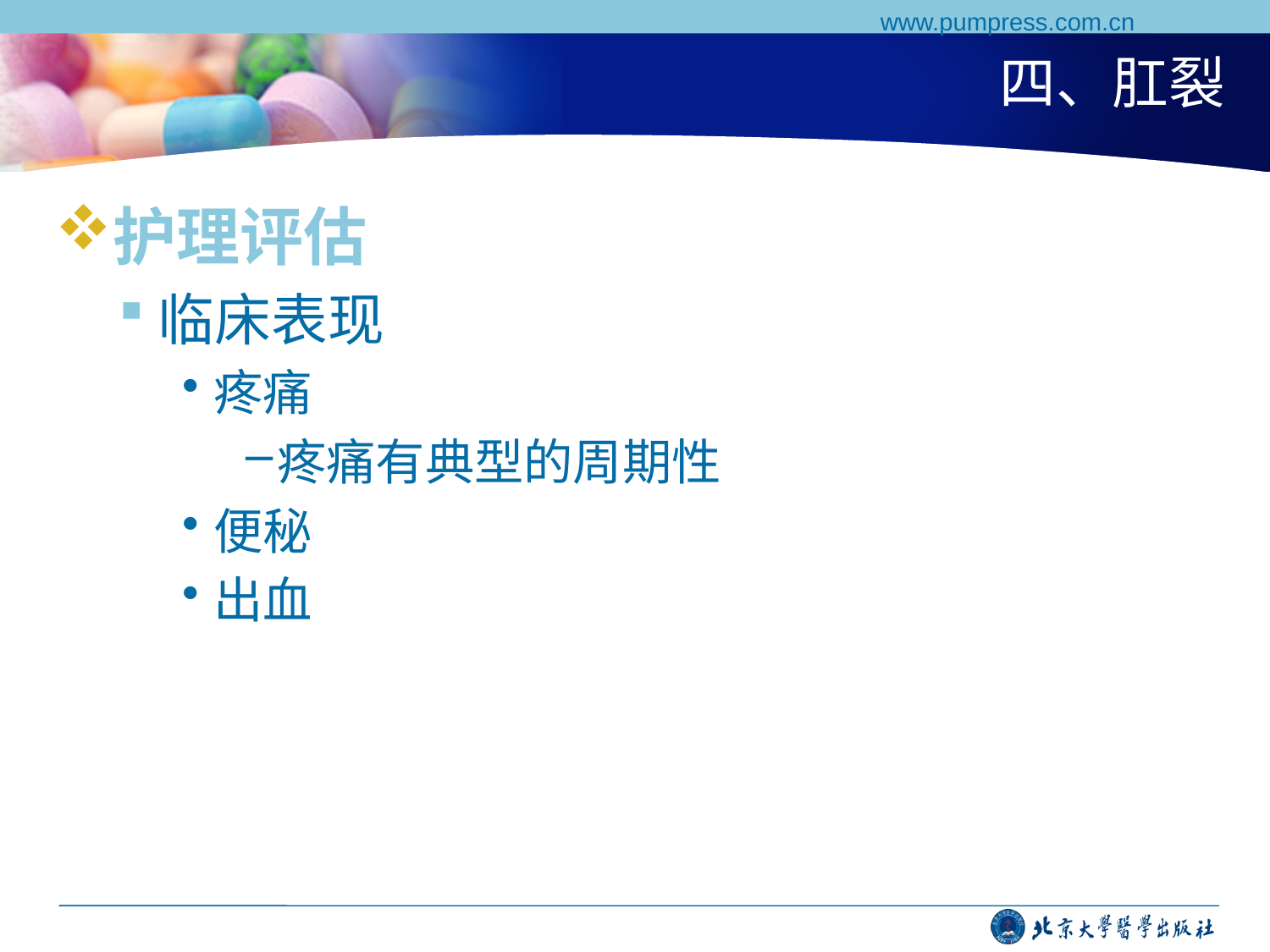

www.pumpress.com.cn
# 四、肛裂
护理评估
临床表现
疼痛
疼痛有典型的周期性
便秘
出血